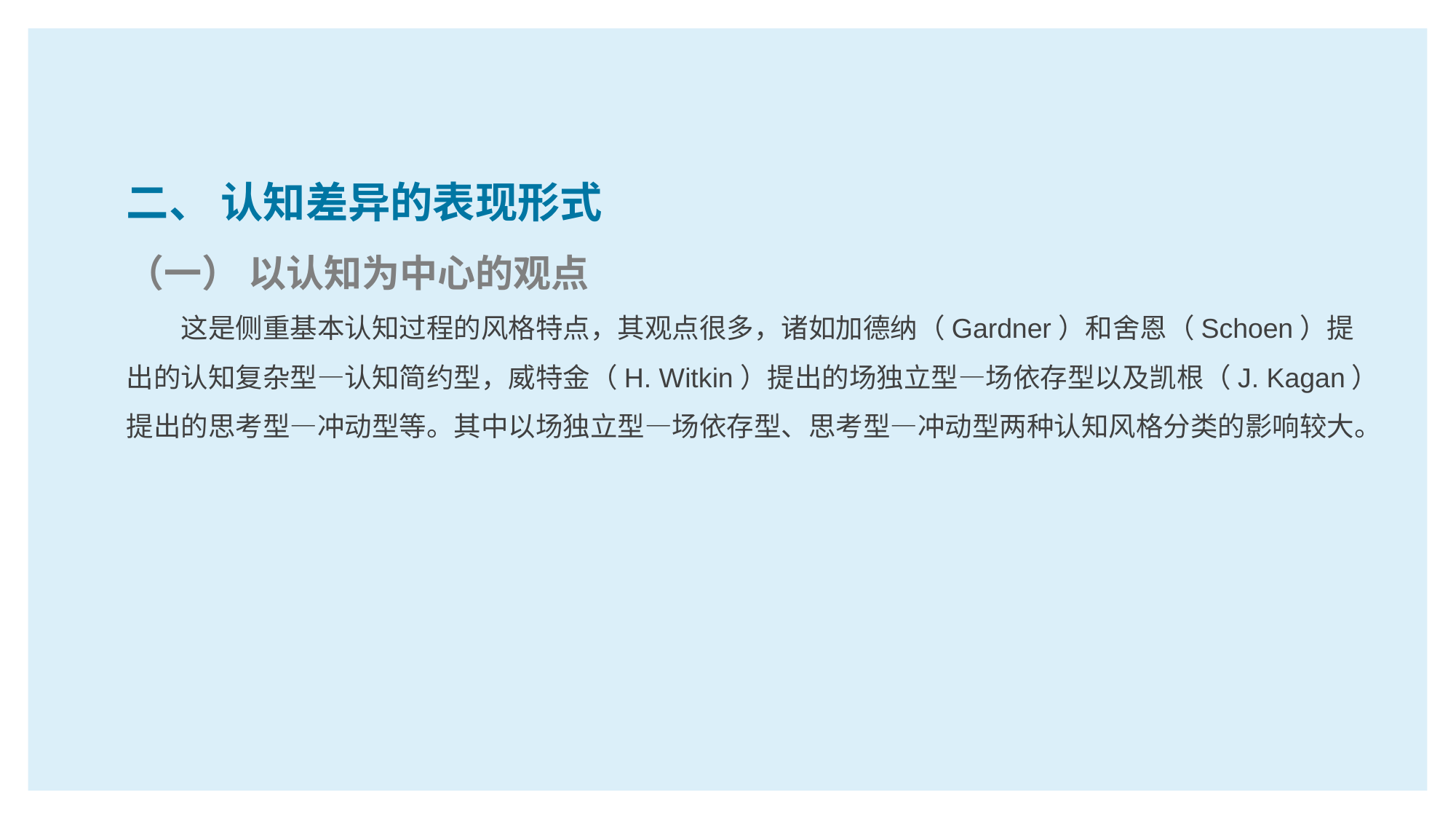

二、 认知差异的表现形式
（一） 以认知为中心的观点
这是侧重基本认知过程的风格特点，其观点很多，诸如加德纳（Gardner）和舍恩（Schoen）提出的认知复杂型—认知简约型，威特金（H. Witkin）提出的场独立型—场依存型以及凯根（J. Kagan）提出的思考型—冲动型等。其中以场独立型—场依存型、思考型—冲动型两种认知风格分类的影响较大。